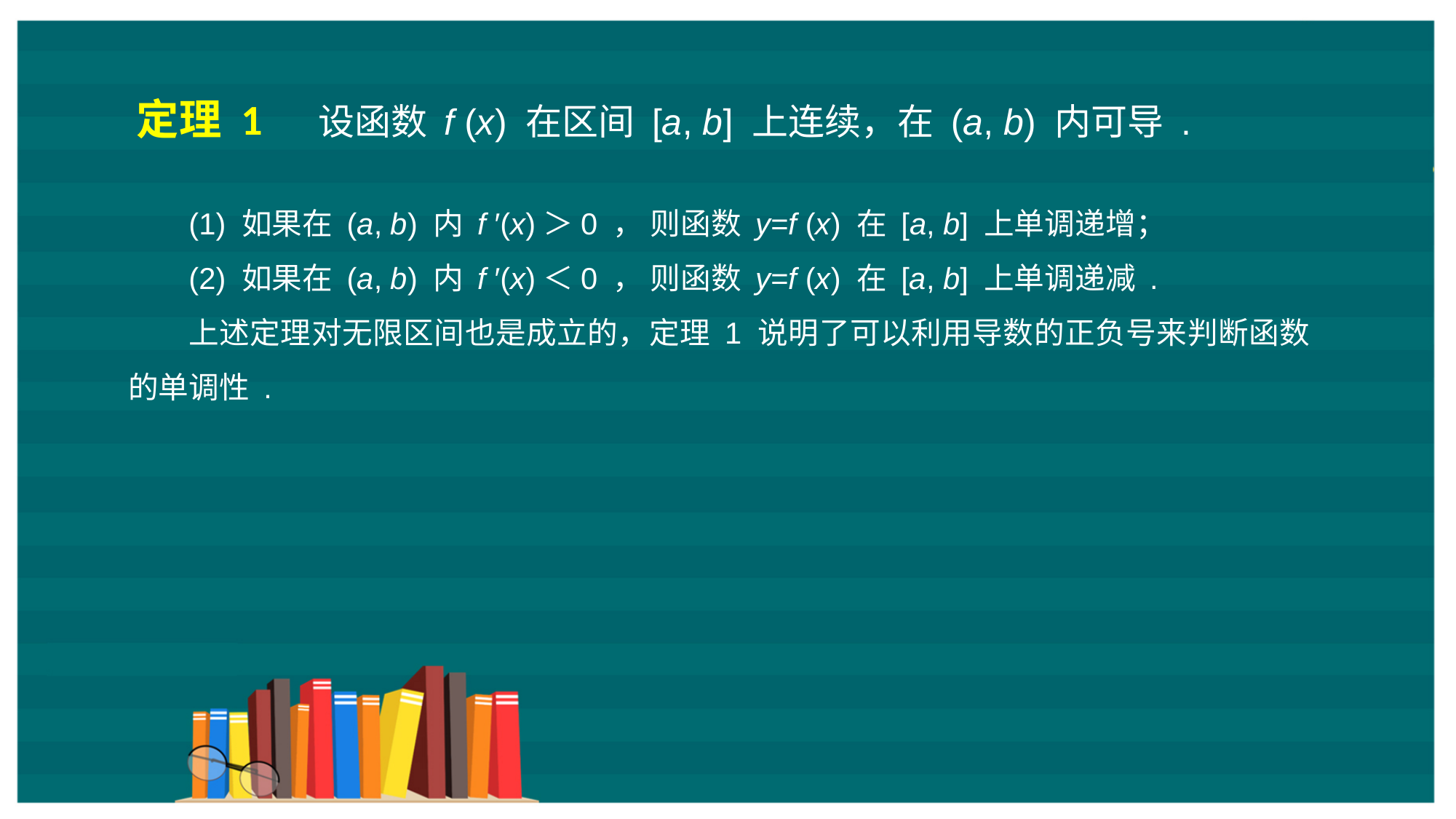

定理 1 　设函数 f (x) 在区间 [a, b] 上连续，在 (a, b) 内可导 .
(1) 如果在 (a, b) 内 f ′(x)＞0 ， 则函数 y=f (x) 在 [a, b] 上单调递增；
(2) 如果在 (a, b) 内 f ′(x)＜0 ， 则函数 y=f (x) 在 [a, b] 上单调递减 .
上述定理对无限区间也是成立的，定理 1 说明了可以利用导数的正负号来判断函数的单调性 .